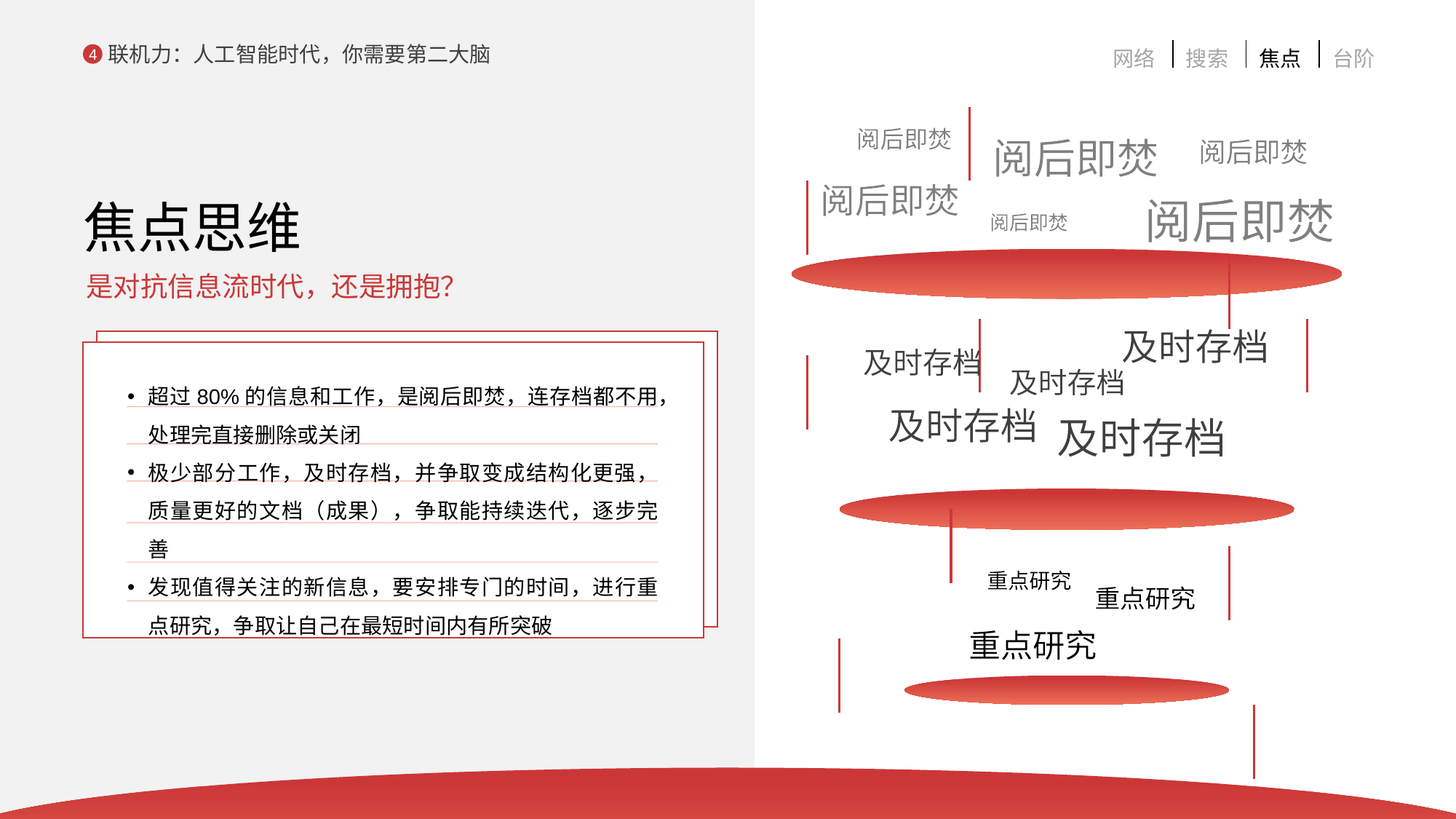

| 网络 | 搜索 | 焦点 | 台阶 |
| --- | --- | --- | --- |
联机力：人工智能时代，你需要第二大脑
4

焦点思维

是对抗信息流时代，还是拥抱？

超过80%的信息和工作，是阅后即焚，连存档都不用，处理完直接删除或关闭
极少部分工作，及时存档，并争取变成结构化更强，质量更好的文档（成果），争取能持续迭代，逐步完善
发现值得关注的新信息，要安排专门的时间，进行重点研究，争取让自己在最短时间内有所突破